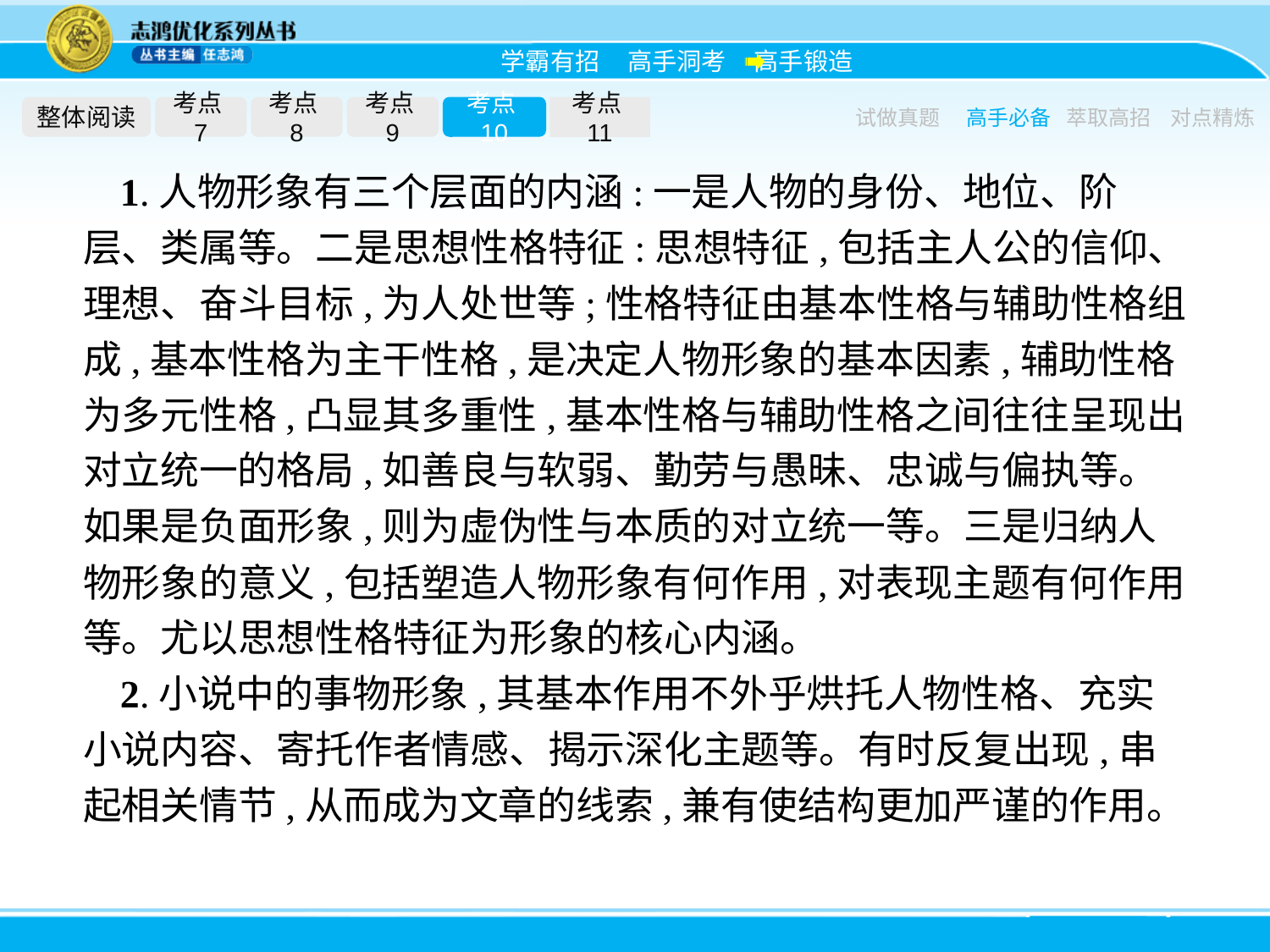

整体阅读
考点7
考点8
考点9
考点10
考点11
试做真题
高手必备
萃取高招
对点精炼
1.人物形象有三个层面的内涵:一是人物的身份、地位、阶层、类属等。二是思想性格特征:思想特征,包括主人公的信仰、理想、奋斗目标,为人处世等;性格特征由基本性格与辅助性格组成,基本性格为主干性格,是决定人物形象的基本因素,辅助性格为多元性格,凸显其多重性,基本性格与辅助性格之间往往呈现出对立统一的格局,如善良与软弱、勤劳与愚昧、忠诚与偏执等。如果是负面形象,则为虚伪性与本质的对立统一等。三是归纳人物形象的意义,包括塑造人物形象有何作用,对表现主题有何作用等。尤以思想性格特征为形象的核心内涵。
2.小说中的事物形象,其基本作用不外乎烘托人物性格、充实小说内容、寄托作者情感、揭示深化主题等。有时反复出现,串起相关情节,从而成为文章的线索,兼有使结构更加严谨的作用。